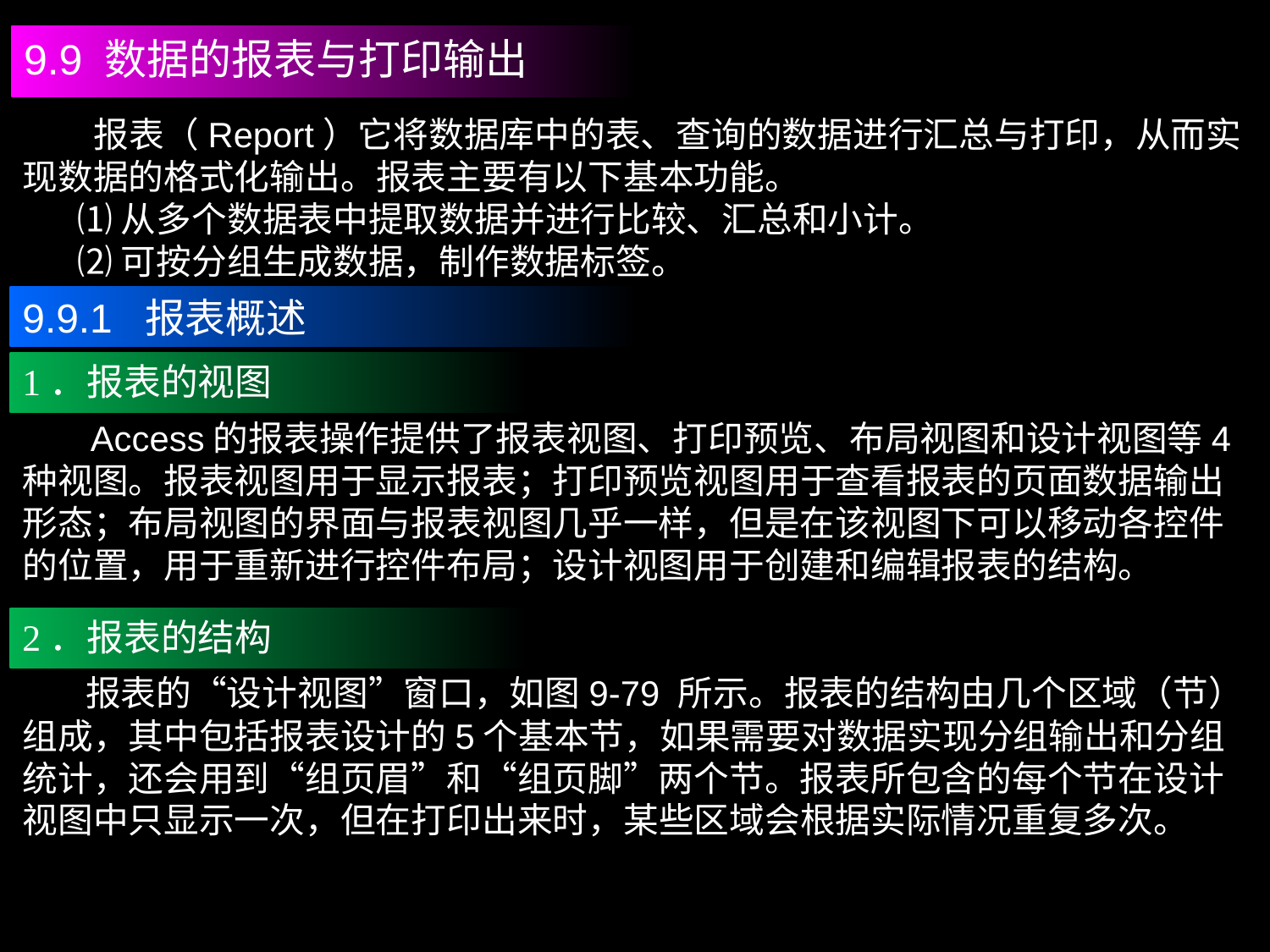

9.9 数据的报表与打印输出
        报表（Report）它将数据库中的表、查询的数据进行汇总与打印，从而实现数据的格式化输出。报表主要有以下基本功能。
       ⑴从多个数据表中提取数据并进行比较、汇总和小计。
       ⑵可按分组生成数据，制作数据标签。
9.9.1  报表概述
1．报表的视图
       Access的报表操作提供了报表视图、打印预览、布局视图和设计视图等4种视图。报表视图用于显示报表；打印预览视图用于查看报表的页面数据输出形态；布局视图的界面与报表视图几乎一样，但是在该视图下可以移动各控件的位置，用于重新进行控件布局；设计视图用于创建和编辑报表的结构。
2．报表的结构
       报表的“设计视图”窗口，如图9-79 所示。报表的结构由几个区域（节）组成，其中包括报表设计的5个基本节，如果需要对数据实现分组输出和分组统计，还会用到“组页眉”和“组页脚”两个节。报表所包含的每个节在设计视图中只显示一次，但在打印出来时，某些区域会根据实际情况重复多次。